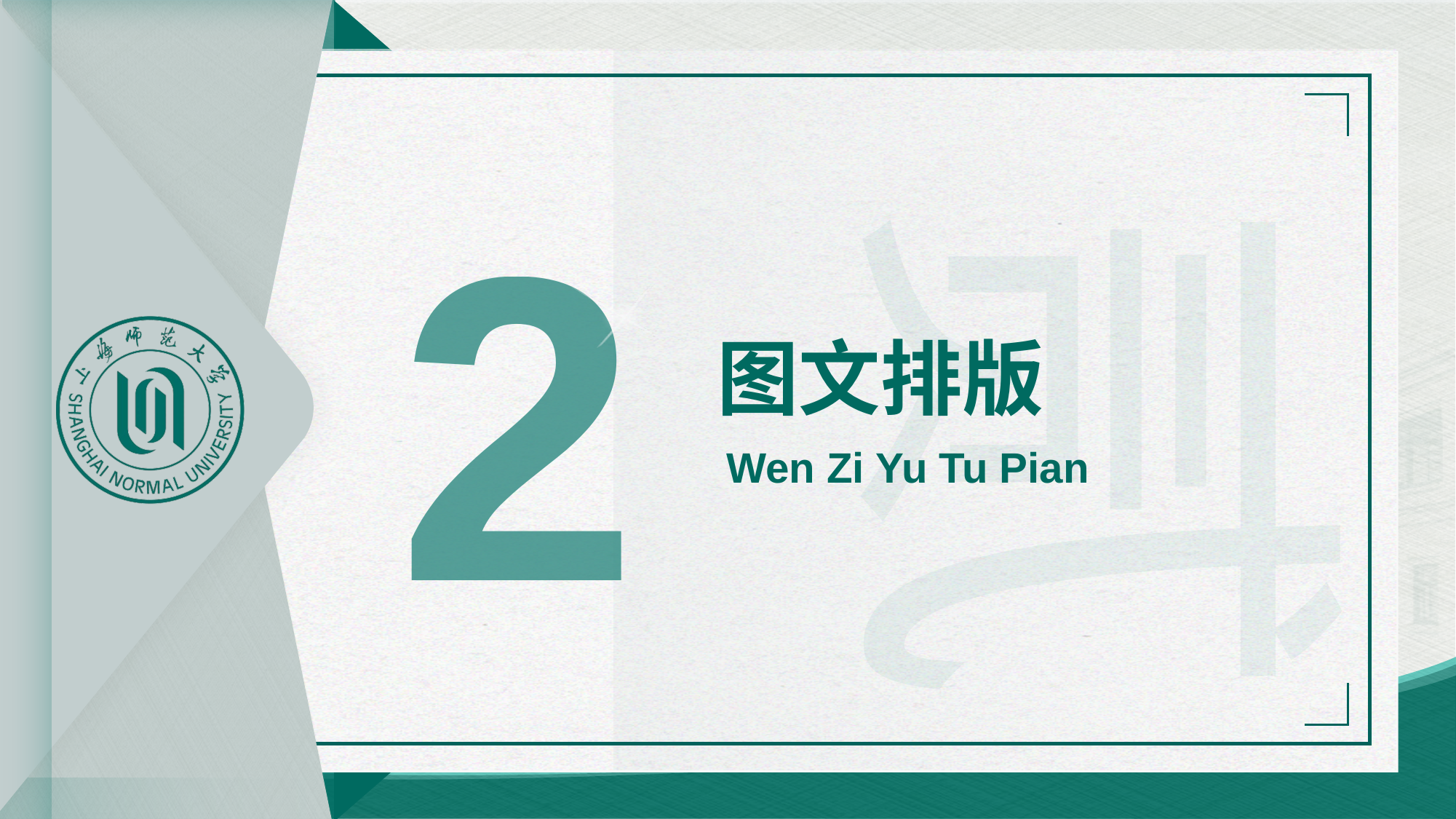

2
贰

图文排版
Wen Zi Yu Tu Pian